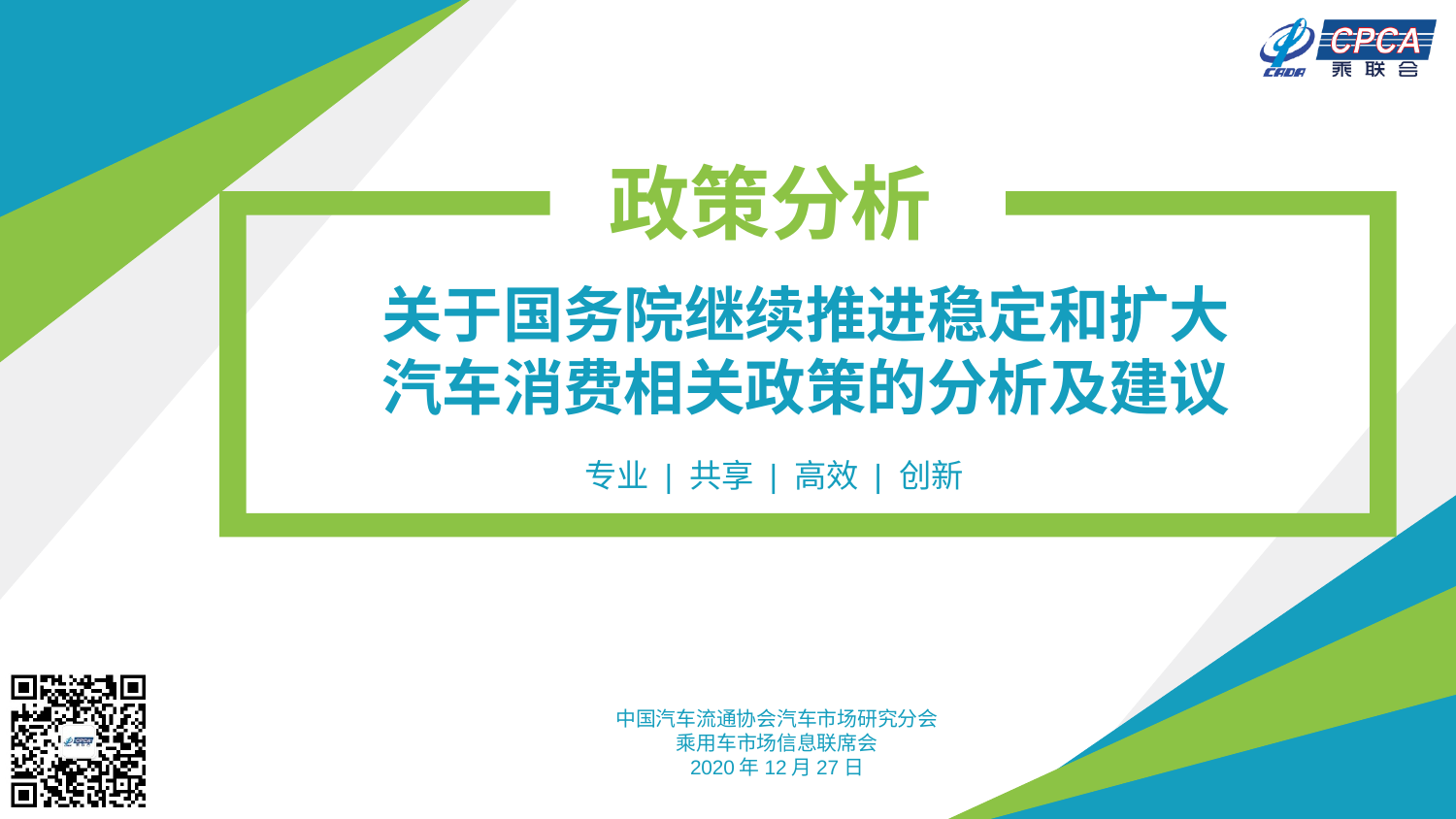

关于国务院继续推进稳定和扩大
汽车消费相关政策的分析及建议
中国汽车流通协会汽车市场研究分会
乘用车市场信息联席会
2020年12月27日